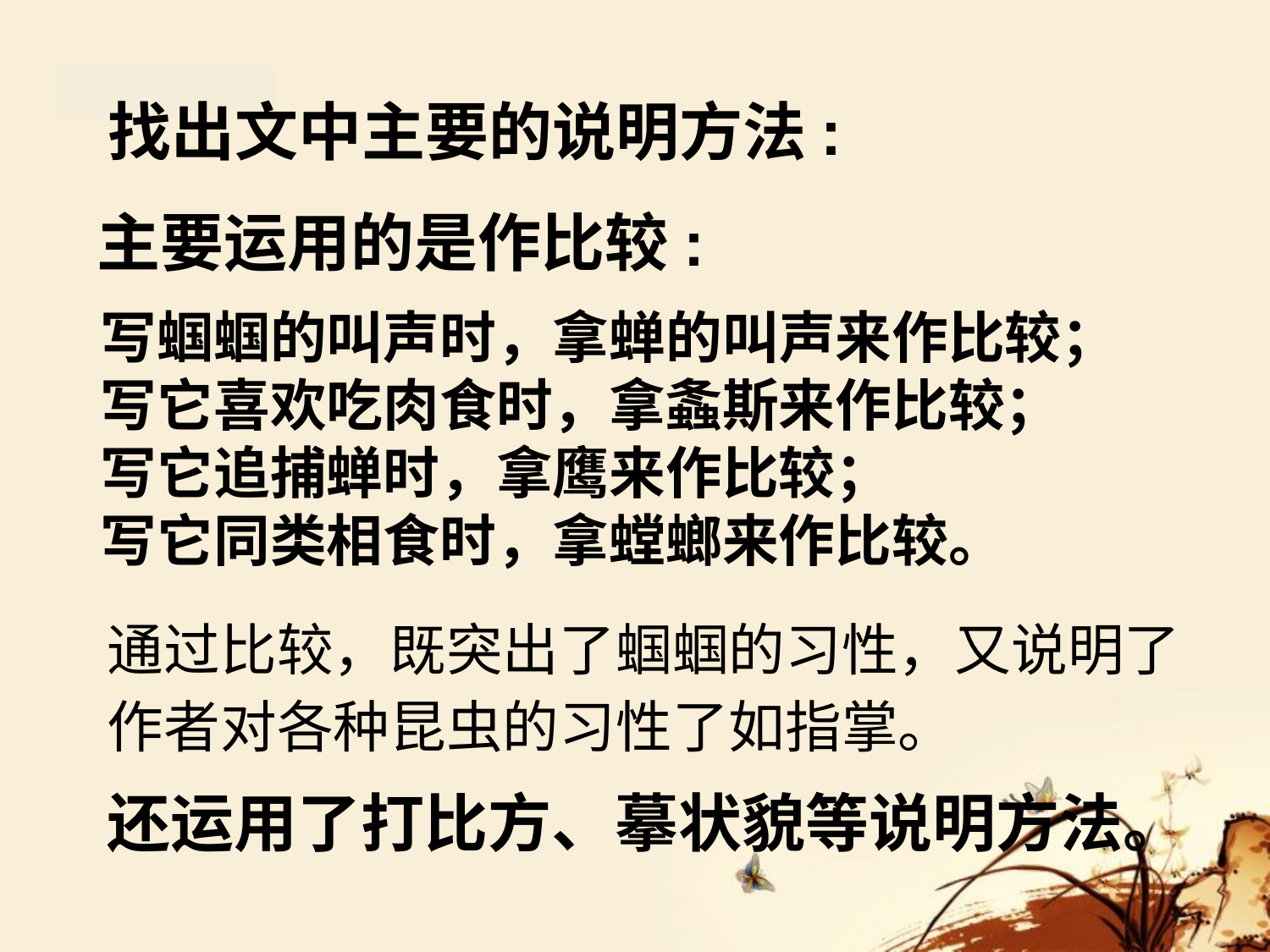

找出文中主要的说明方法:
主要运用的是作比较:
写蝈蝈的叫声时，拿蝉的叫声来作比较；
写它喜欢吃肉食时，拿螽斯来作比较；
写它追捕蝉时，拿鹰来作比较；
写它同类相食时，拿螳螂来作比较。
通过比较，既突出了蝈蝈的习性，又说明了作者对各种昆虫的习性了如指掌。
还运用了打比方、摹状貌等说明方法。